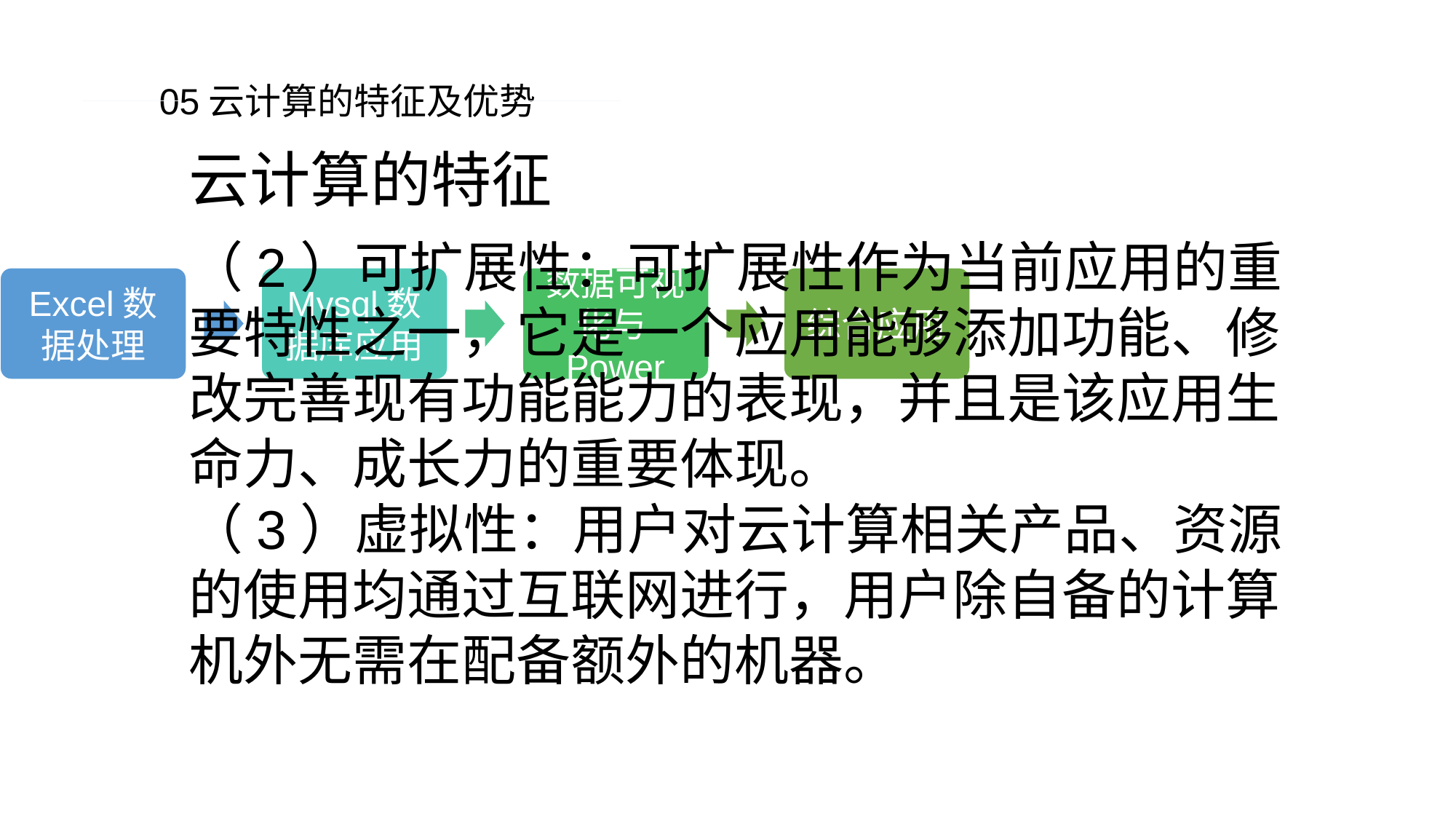

05云计算的特征及优势
Excel数据处理

Mysql数据库应用

数据可视化与Power

综合应用
云计算的特征
（2）可扩展性：可扩展性作为当前应用的重要特性之一，它是一个应用能够添加功能、修改完善现有功能能力的表现，并且是该应用生命力、成长力的重要体现。
（3）虚拟性：用户对云计算相关产品、资源的使用均通过互联网进行，用户除自备的计算机外无需在配备额外的机器。

PPT模板 http://www.1ppt.com/moban/